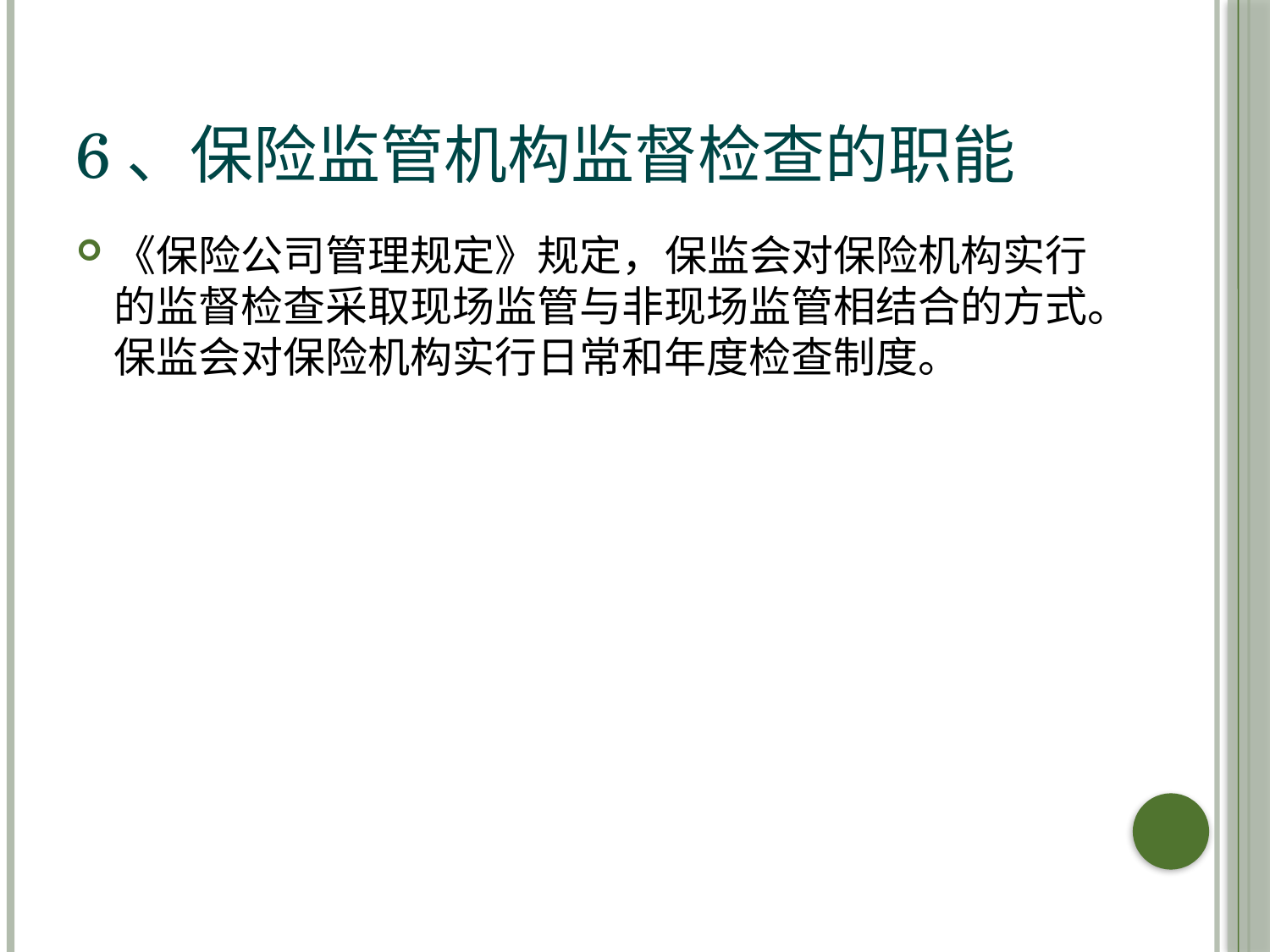

# 6、保险监管机构监督检查的职能
《保险公司管理规定》规定，保监会对保险机构实行的监督检查采取现场监管与非现场监管相结合的方式。保监会对保险机构实行日常和年度检查制度。